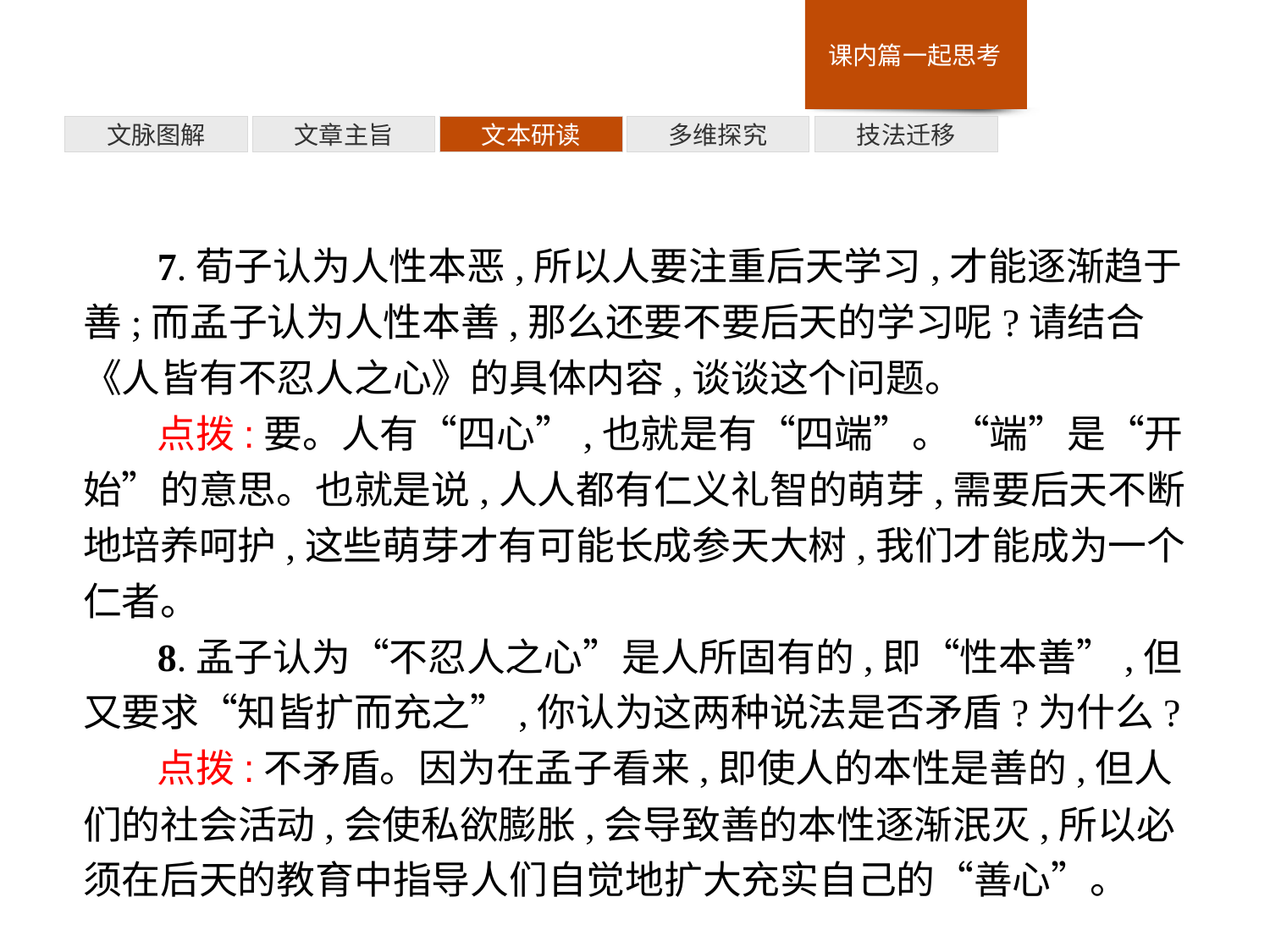

技法迁移
多维探究
文本研读
文章主旨
文脉图解
7.荀子认为人性本恶,所以人要注重后天学习,才能逐渐趋于善;而孟子认为人性本善,那么还要不要后天的学习呢?请结合《人皆有不忍人之心》的具体内容,谈谈这个问题。
点拨:要。人有“四心”,也就是有“四端”。“端”是“开始”的意思。也就是说,人人都有仁义礼智的萌芽,需要后天不断地培养呵护,这些萌芽才有可能长成参天大树,我们才能成为一个仁者。
8.孟子认为“不忍人之心”是人所固有的,即“性本善”,但又要求“知皆扩而充之”,你认为这两种说法是否矛盾?为什么?
点拨:不矛盾。因为在孟子看来,即使人的本性是善的,但人们的社会活动,会使私欲膨胀,会导致善的本性逐渐泯灭,所以必须在后天的教育中指导人们自觉地扩大充实自己的“善心”。